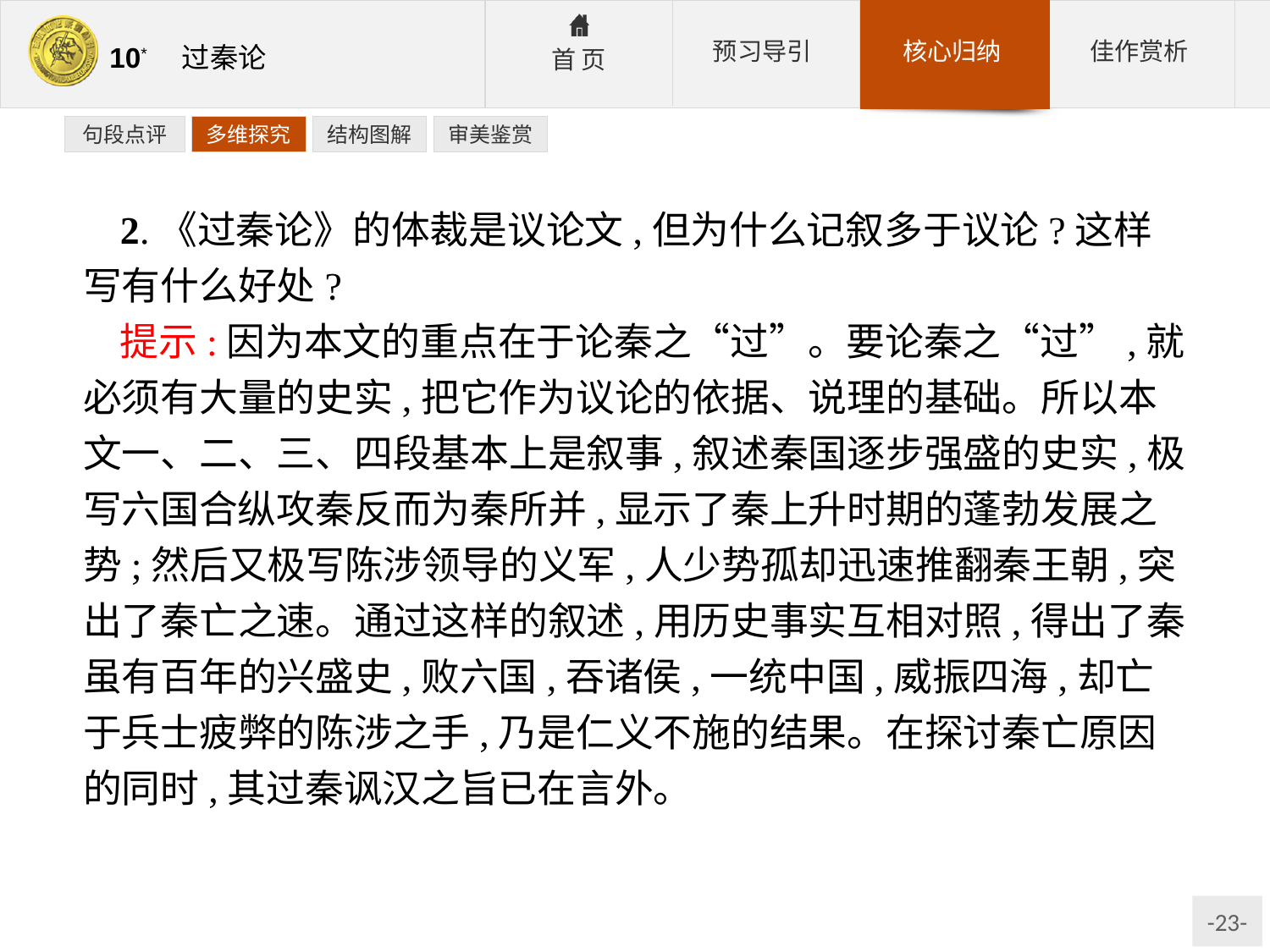

句段点评
多维探究
结构图解
审美鉴赏
2.《过秦论》的体裁是议论文,但为什么记叙多于议论?这样写有什么好处?
提示:因为本文的重点在于论秦之“过”。要论秦之“过”,就必须有大量的史实,把它作为议论的依据、说理的基础。所以本文一、二、三、四段基本上是叙事,叙述秦国逐步强盛的史实,极写六国合纵攻秦反而为秦所并,显示了秦上升时期的蓬勃发展之势;然后又极写陈涉领导的义军,人少势孤却迅速推翻秦王朝,突出了秦亡之速。通过这样的叙述,用历史事实互相对照,得出了秦虽有百年的兴盛史,败六国,吞诸侯,一统中国,威振四海,却亡于兵士疲弊的陈涉之手,乃是仁义不施的结果。在探讨秦亡原因的同时,其过秦讽汉之旨已在言外。